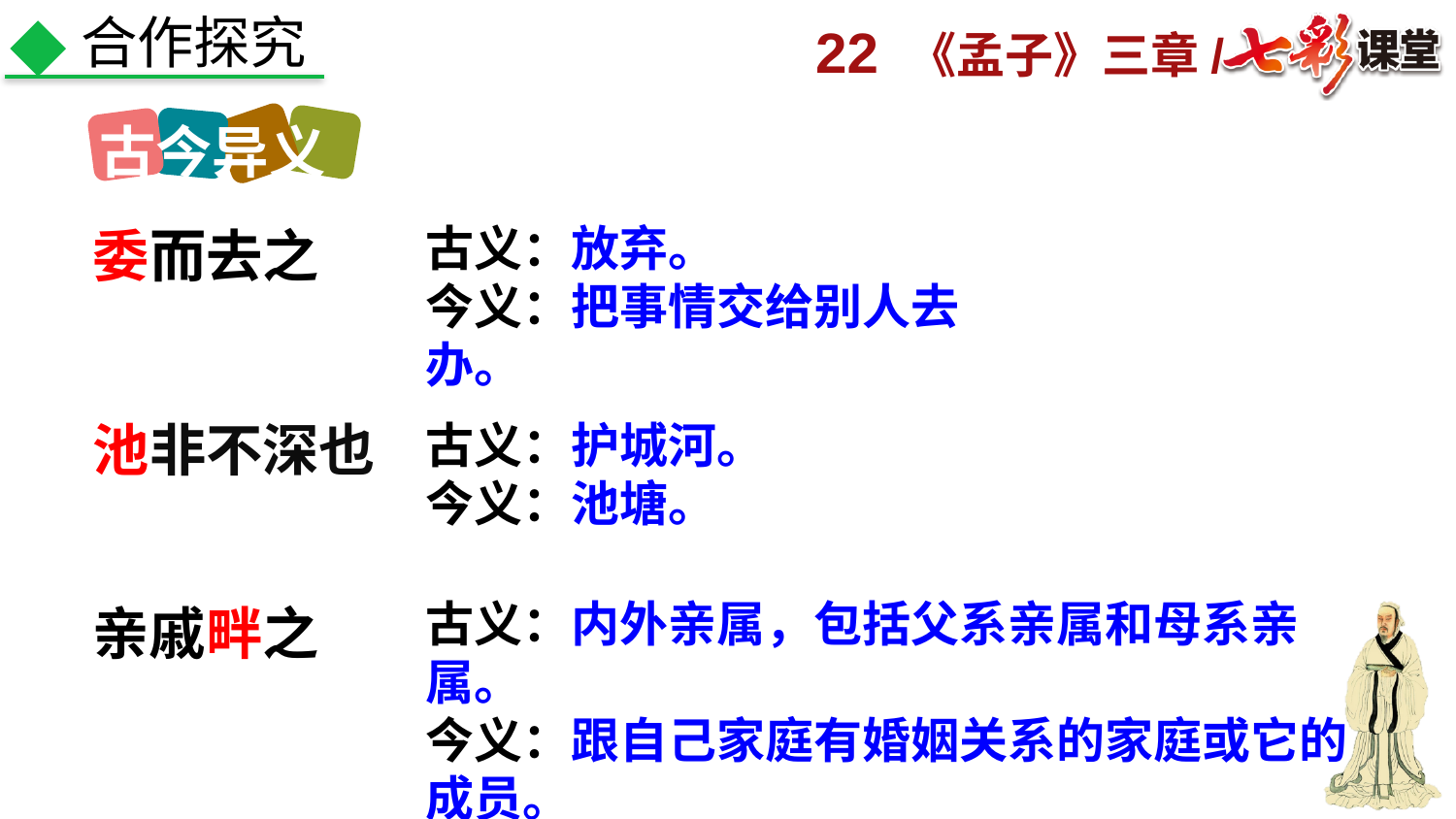

合作探究

古今异义

古义：放弃。
今义：把事情交给别人去办。
委而去之
池非不深也
古义：护城河。
今义：池塘。
古义：内外亲属，包括父系亲属和母系亲属。
今义：跟自己家庭有婚姻关系的家庭或它的成员。
亲戚畔之